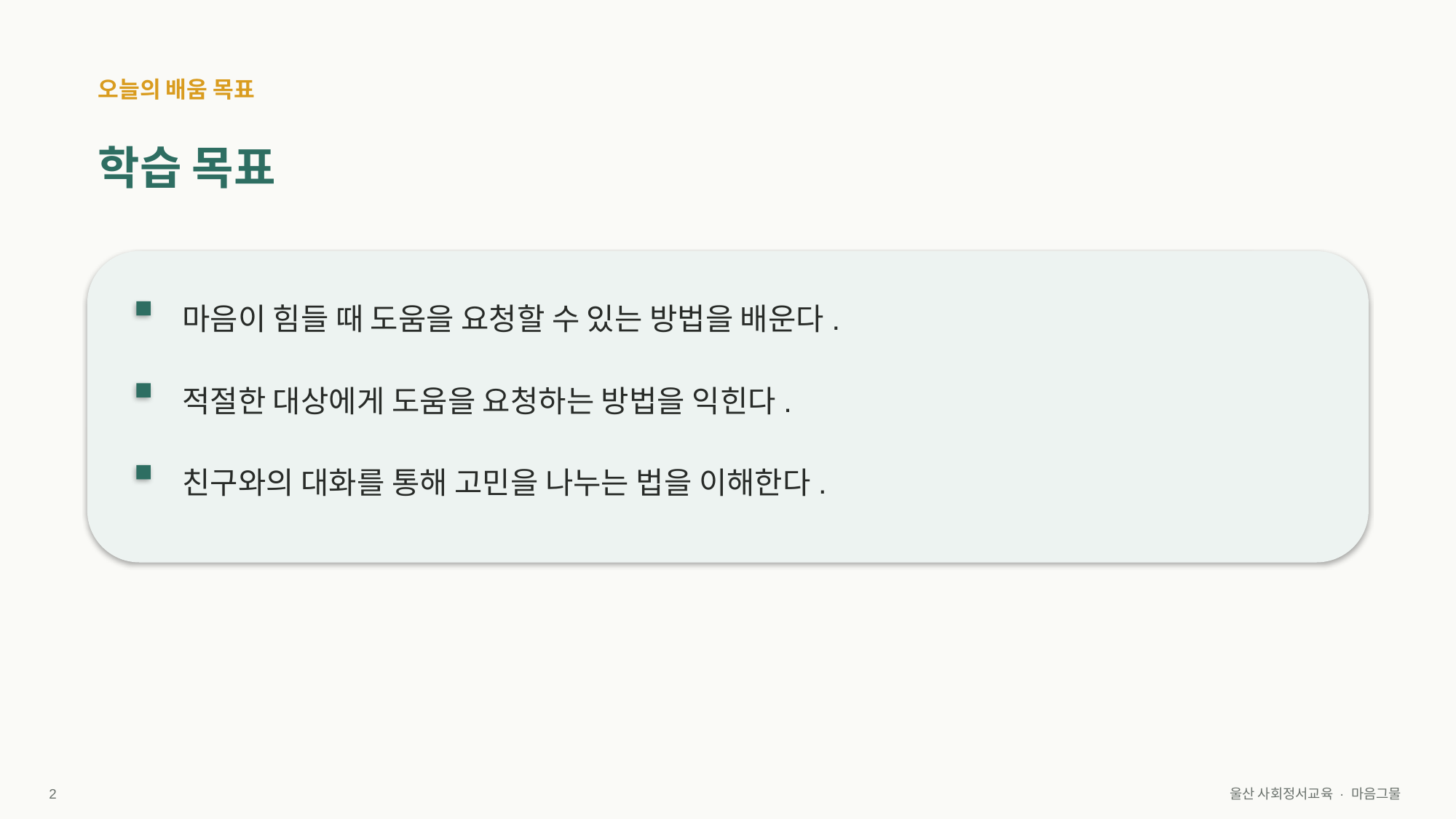

오늘의 배움 목표
학습 목표

마음이 힘들 때 도움을 요청할 수 있는 방법을 배운다.

적절한 대상에게 도움을 요청하는 방법을 익힌다.

친구와의 대화를 통해 고민을 나누는 법을 이해한다.

2
울산 사회정서교육 · 마음그물